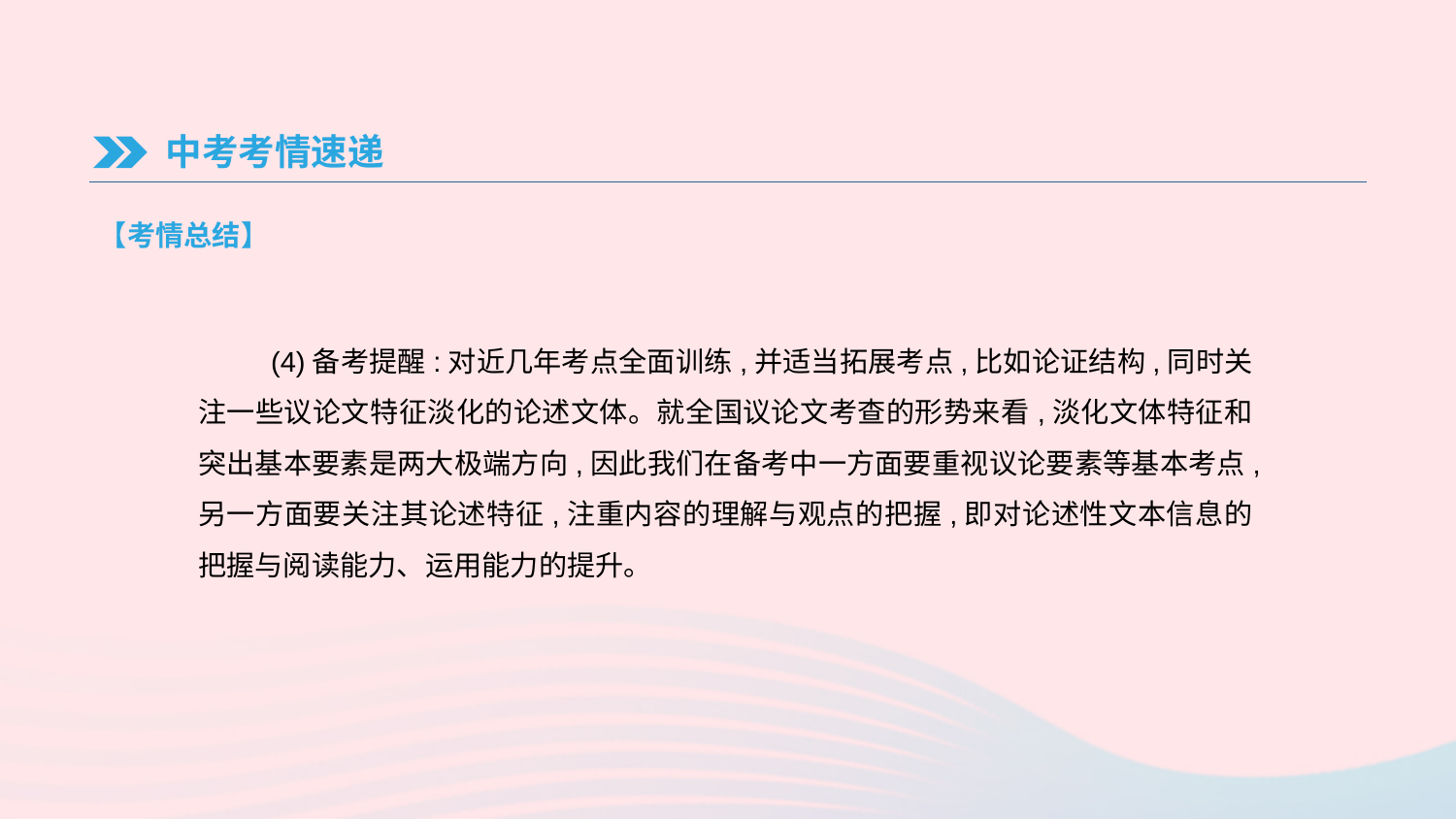

中考考情速递

【考情总结】
(4)备考提醒:对近几年考点全面训练,并适当拓展考点,比如论证结构,同时关注一些议论文特征淡化的论述文体。就全国议论文考查的形势来看,淡化文体特征和突出基本要素是两大极端方向,因此我们在备考中一方面要重视议论要素等基本考点,另一方面要关注其论述特征,注重内容的理解与观点的把握,即对论述性文本信息的把握与阅读能力、运用能力的提升。